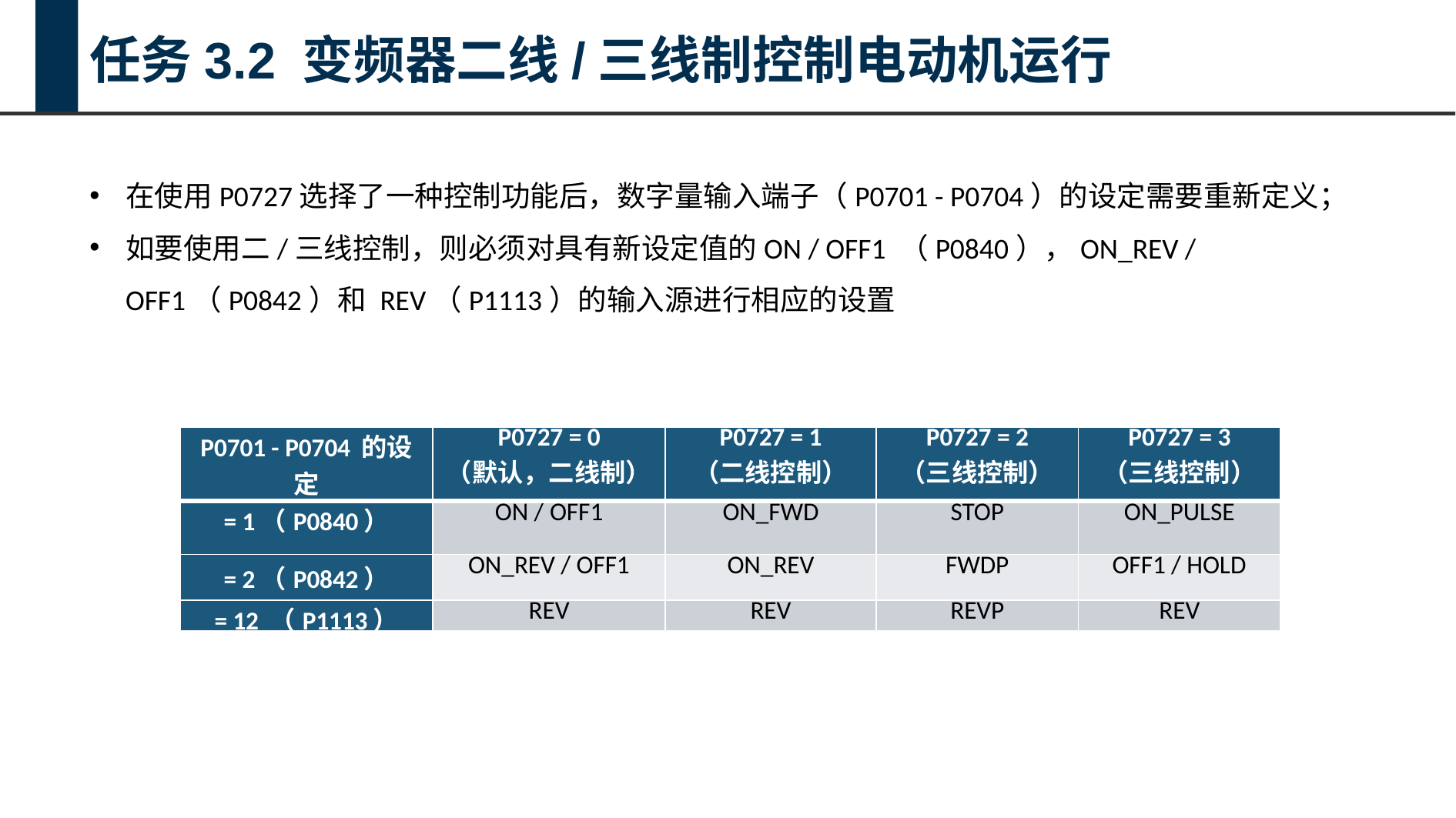

任务3.2 变频器二线/三线制控制电动机运行
在使用P0727选择了一种控制功能后，数字量输入端子（P0701 - P0704）的设定需要重新定义；
如要使用二/三线控制，则必须对具有新设定值的ON / OFF1 （P0840），ON_REV / OFF1（P0842）和 REV（P1113）的输入源进行相应的设置
| P0701 - P0704 的设定 | P0727 = 0 （默认，二线制） | P0727 = 1 （二线控制） | P0727 = 2 （三线控制） | P0727 = 3 （三线控制） |
| --- | --- | --- | --- | --- |
| = 1（P0840） | ON / OFF1 | ON\_FWD | STOP | ON\_PULSE |
| = 2（P0842） | ON\_REV / OFF1 | ON\_REV | FWDP | OFF1 / HOLD |
| = 12 （P1113） | REV | REV | REVP | REV |